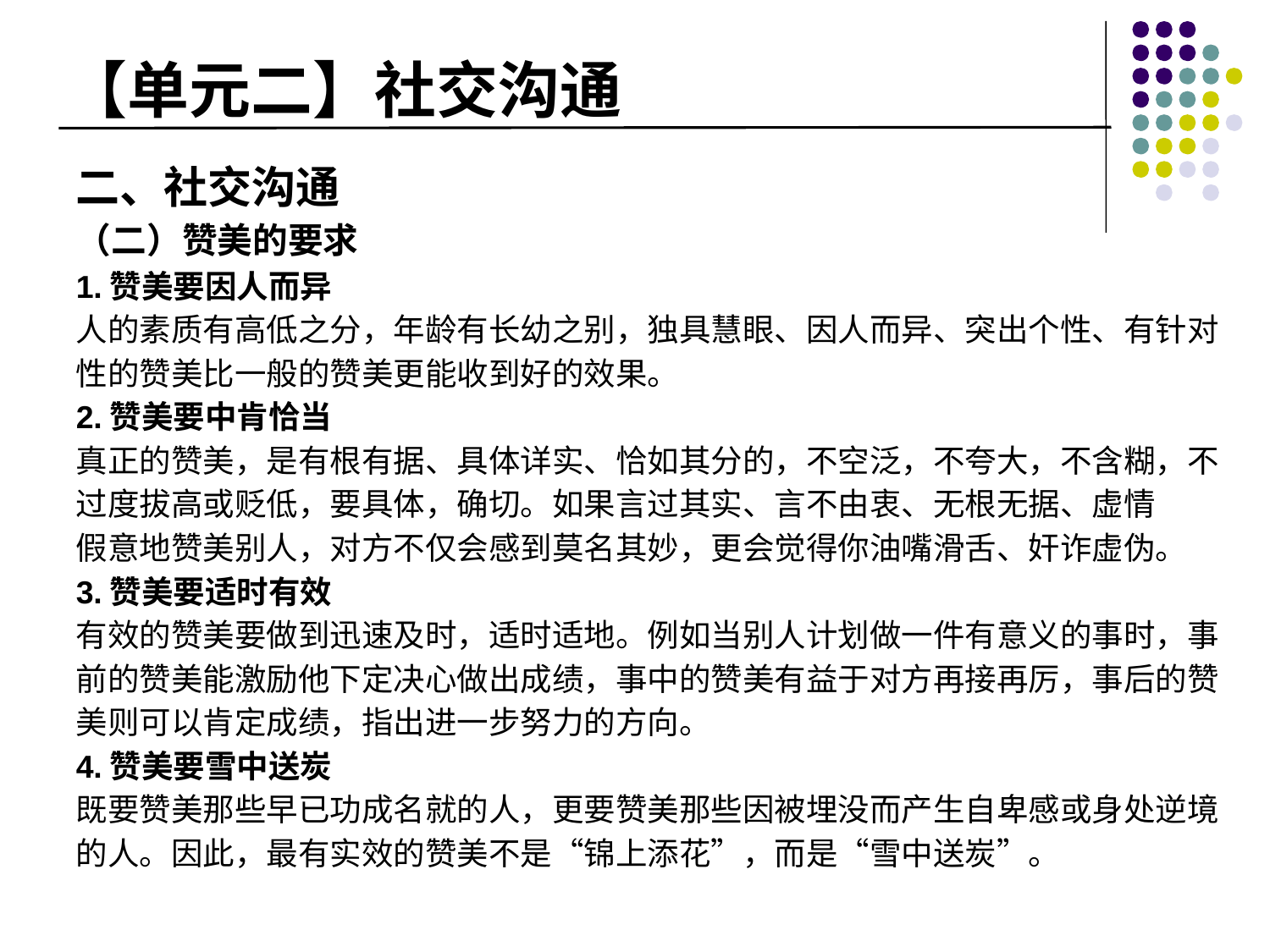

# 【单元二】社交沟通
二、社交沟通
（二）赞美的要求
1.赞美要因人而异
人的素质有高低之分，年龄有长幼之别，独具慧眼、因人而异、突出个性、有针对
性的赞美比一般的赞美更能收到好的效果。
2.赞美要中肯恰当
真正的赞美，是有根有据、具体详实、恰如其分的，不空泛，不夸大，不含糊，不
过度拔高或贬低，要具体，确切。如果言过其实、言不由衷、无根无据、虚情
假意地赞美别人，对方不仅会感到莫名其妙，更会觉得你油嘴滑舌、奸诈虚伪。
3.赞美要适时有效
有效的赞美要做到迅速及时，适时适地。例如当别人计划做一件有意义的事时，事
前的赞美能激励他下定决心做出成绩，事中的赞美有益于对方再接再厉，事后的赞
美则可以肯定成绩，指出进一步努力的方向。
4.赞美要雪中送炭
既要赞美那些早已功成名就的人，更要赞美那些因被埋没而产生自卑感或身处逆境
的人。因此，最有实效的赞美不是“锦上添花”，而是“雪中送炭”。